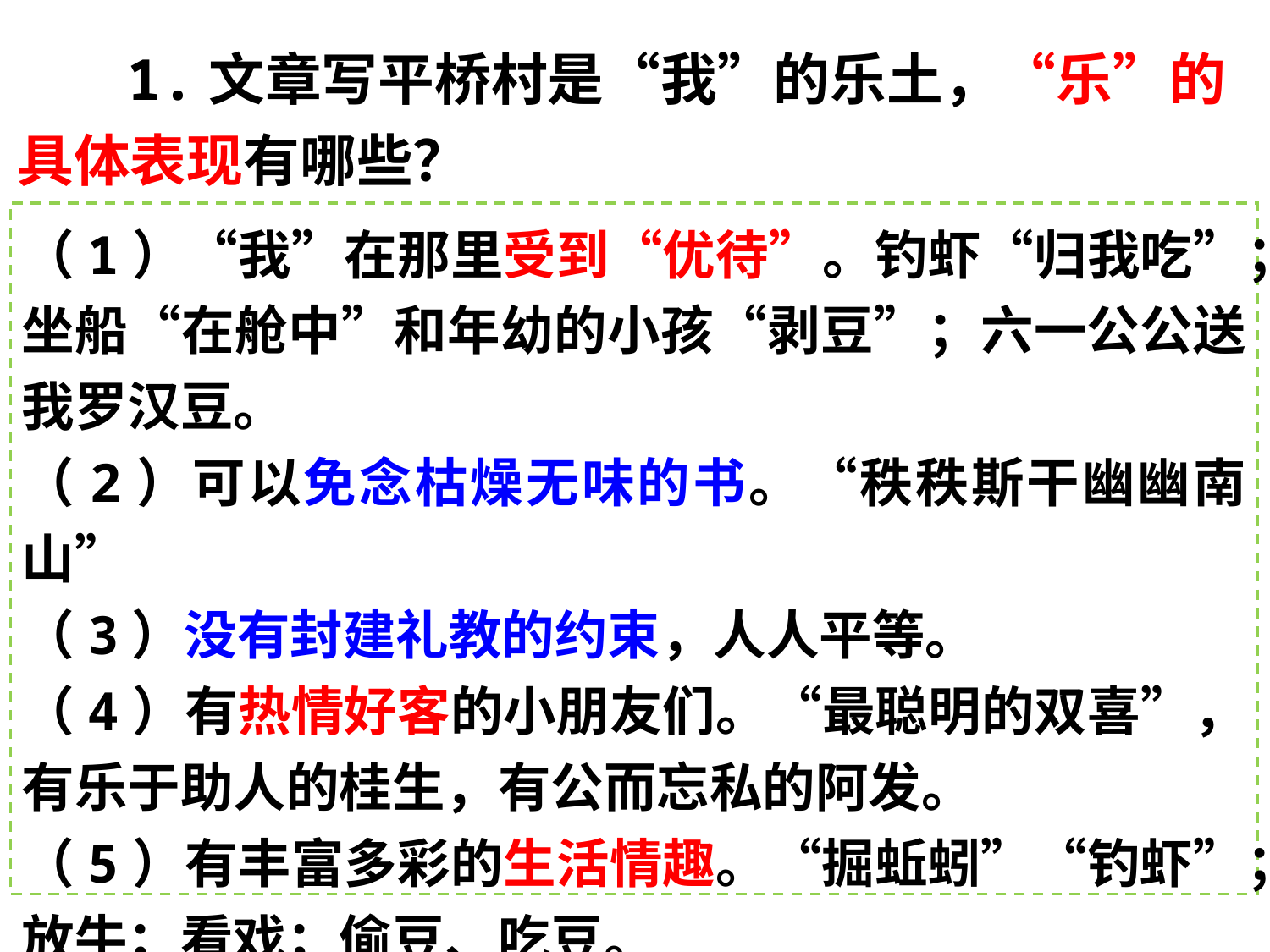

1.文章写平桥村是“我”的乐土，“乐”的具体表现有哪些？

（1）“我”在那里受到“优待”。钓虾“归我吃”；坐船“在舱中”和年幼的小孩“剥豆”；六一公公送我罗汉豆。
（2）可以免念枯燥无味的书。“秩秩斯干幽幽南山”
（3）没有封建礼教的约束，人人平等。
（4）有热情好客的小朋友们。“最聪明的双喜”，有乐于助人的桂生，有公而忘私的阿发。
（5）有丰富多彩的生活情趣。“掘蚯蚓”“钓虾”；放牛；看戏；偷豆、吃豆。